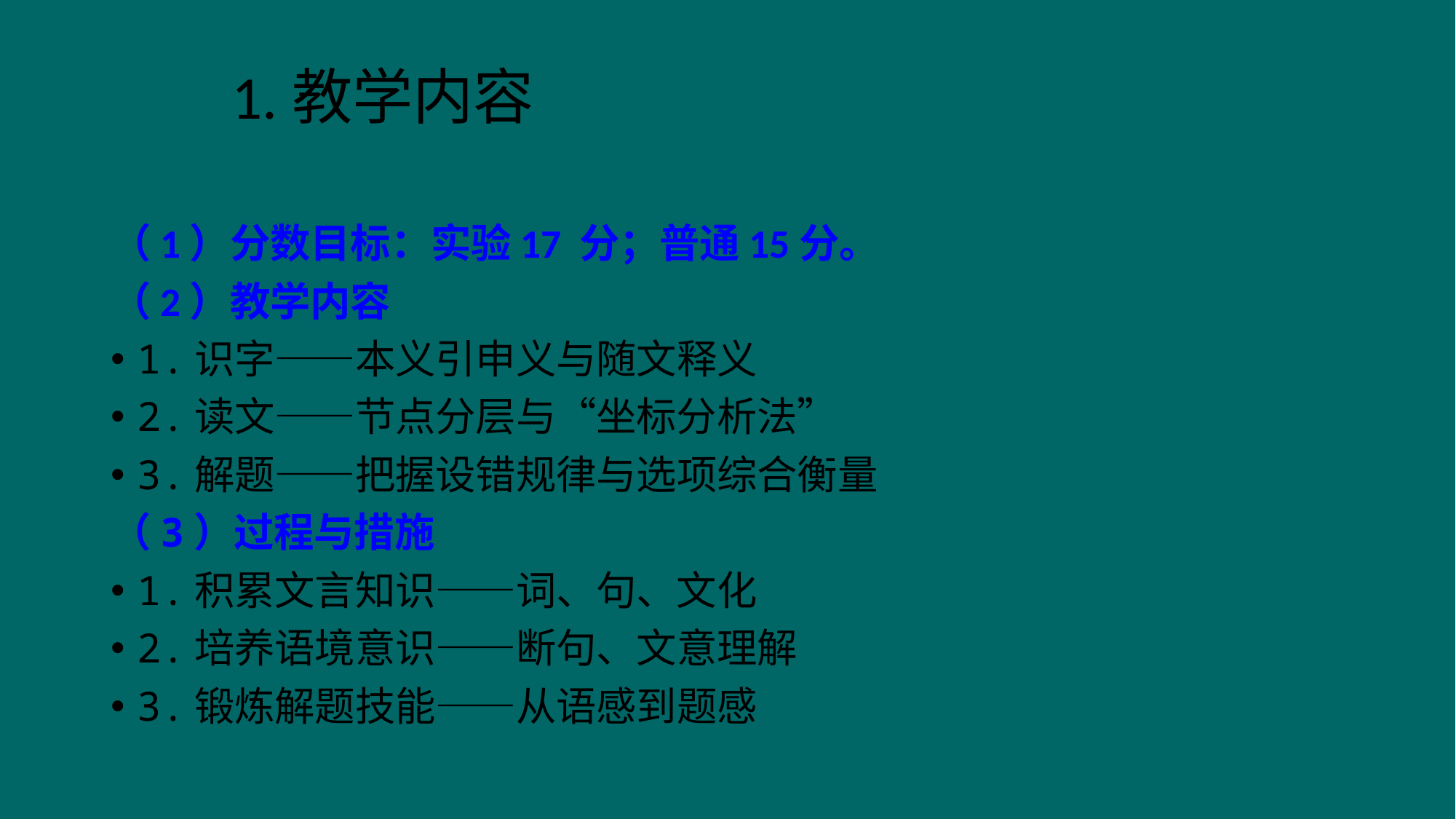

# 1.教学内容
（1）分数目标：实验17 分；普通15分。
（2）教学内容
1.识字——本义引申义与随文释义
2.读文——节点分层与“坐标分析法”
3.解题——把握设错规律与选项综合衡量
（3）过程与措施
1.积累文言知识——词、句、文化
2.培养语境意识——断句、文意理解
3.锻炼解题技能——从语感到题感